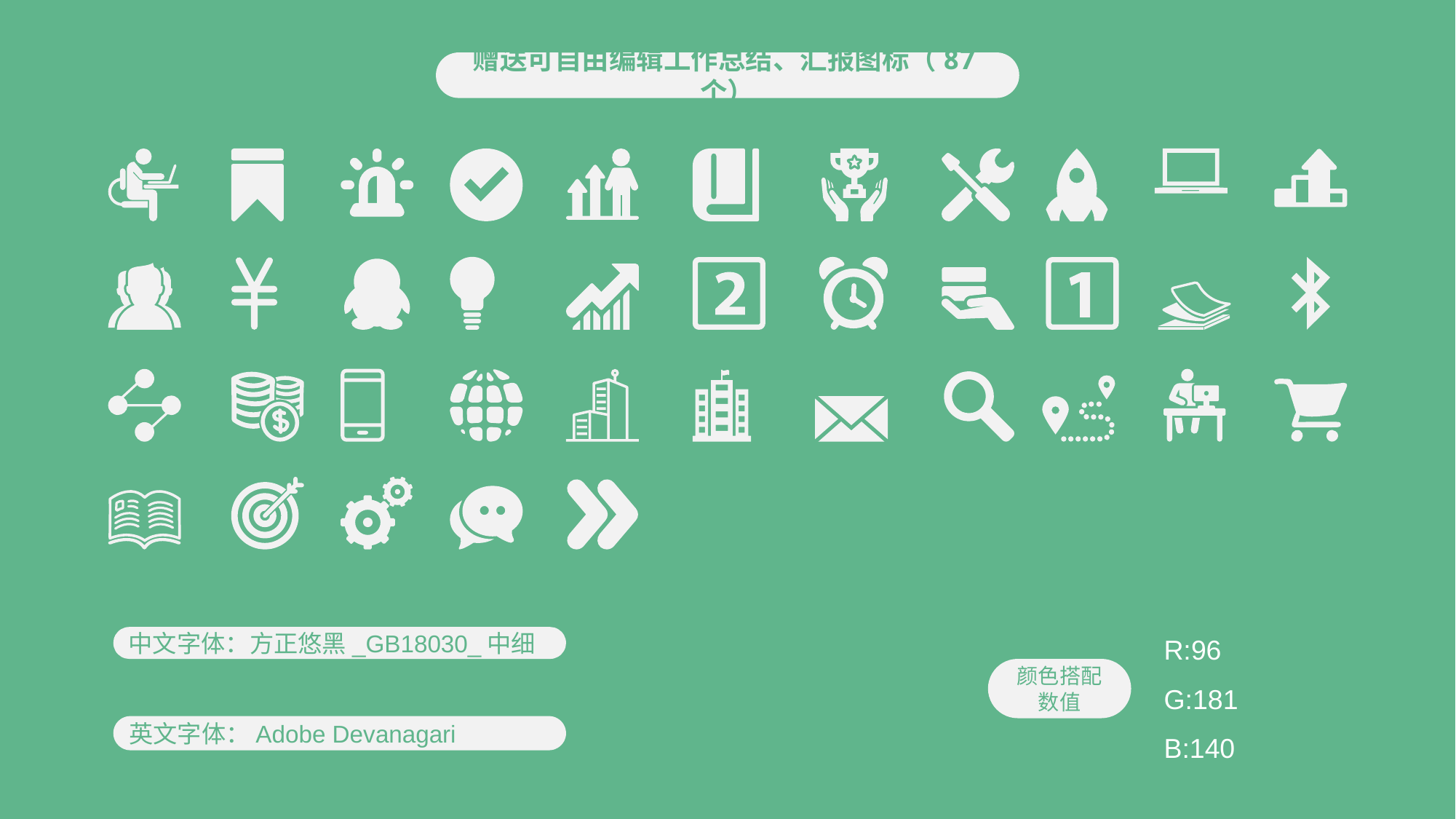

赠送可自由编辑工作总结、汇报图标（87个）

R:96
G:181
B:140
中文字体：方正悠黑_GB18030_中细
颜色搭配数值
英文字体：Adobe Devanagari